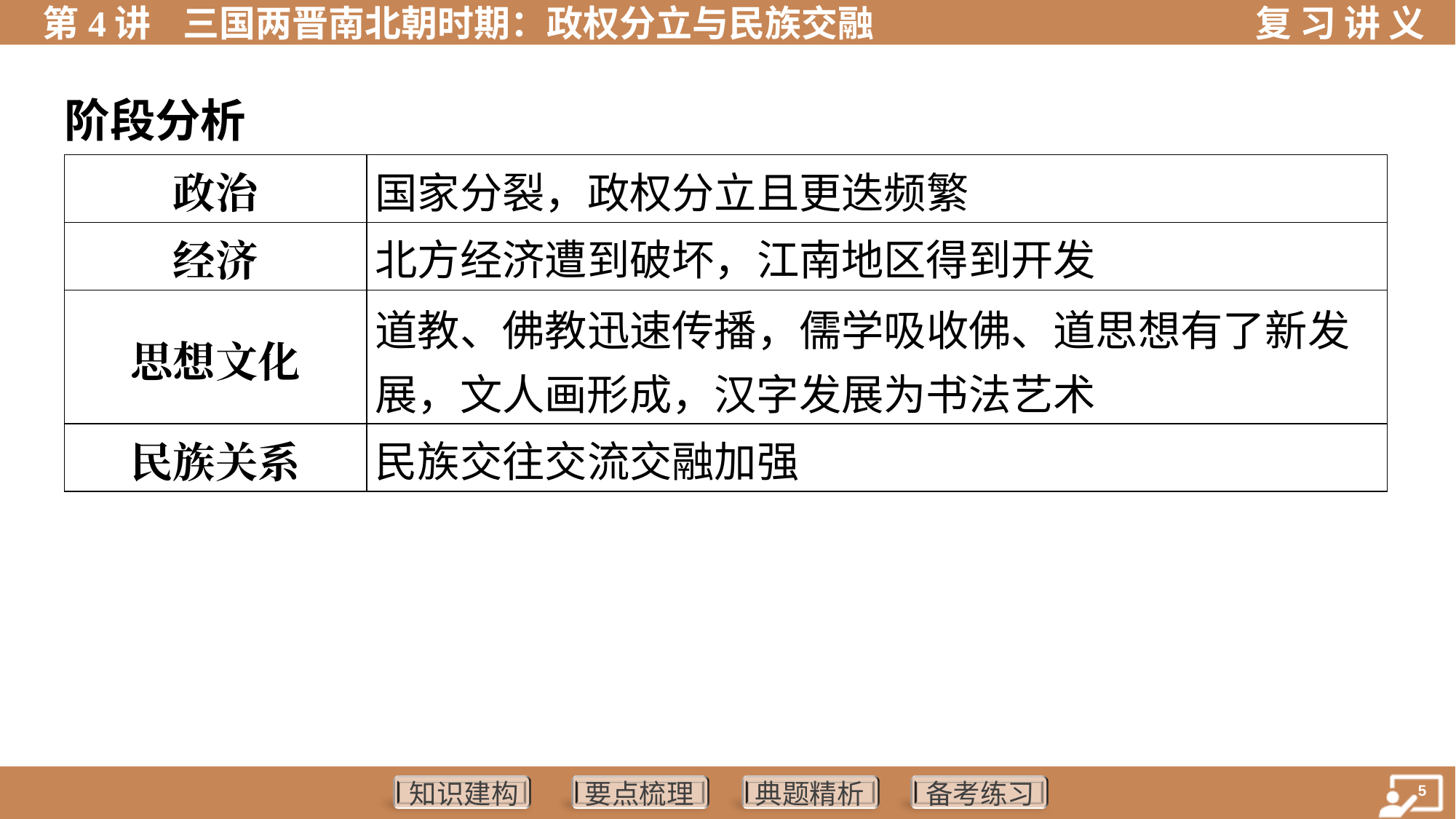

阶段分析
| 政治 | 国家分裂，政权分立且更迭频繁 |
| --- | --- |
| 经济 | 北方经济遭到破坏，江南地区得到开发 |
| 思想文化 | 道教、佛教迅速传播，儒学吸收佛、道思想有了新发 展，文人画形成，汉字发展为书法艺术 |
| 民族关系 | 民族交往交流交融加强 |